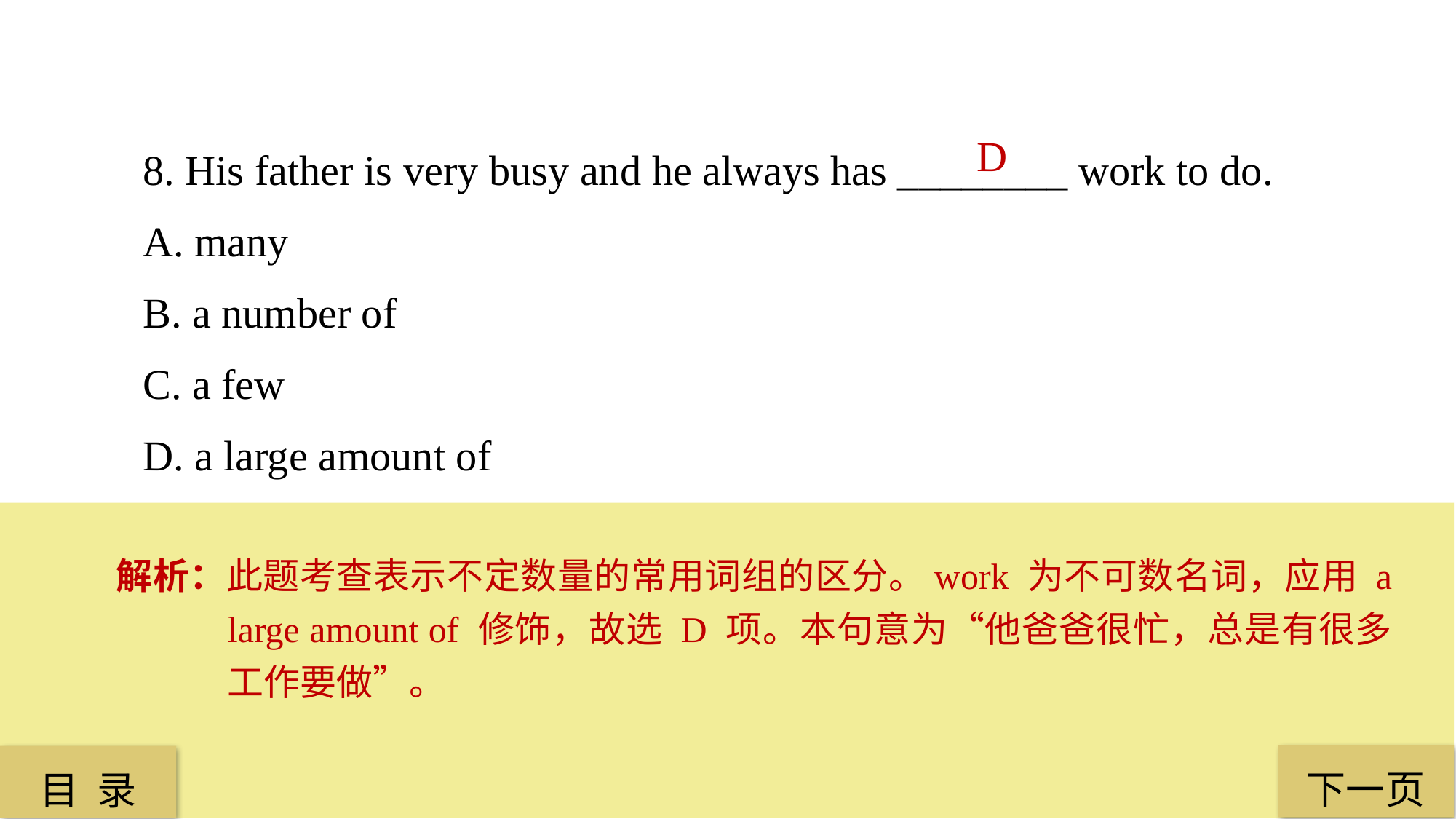

8. His father is very busy and he always has ________ work to do.
A. many
B. a number of
C. a few
D. a large amount of
D
解析：此题考查表示不定数量的常用词组的区分。work 为不可数名词，应用 a large amount of 修饰，故选 D 项。本句意为“他爸爸很忙，总是有很多工作要做”。